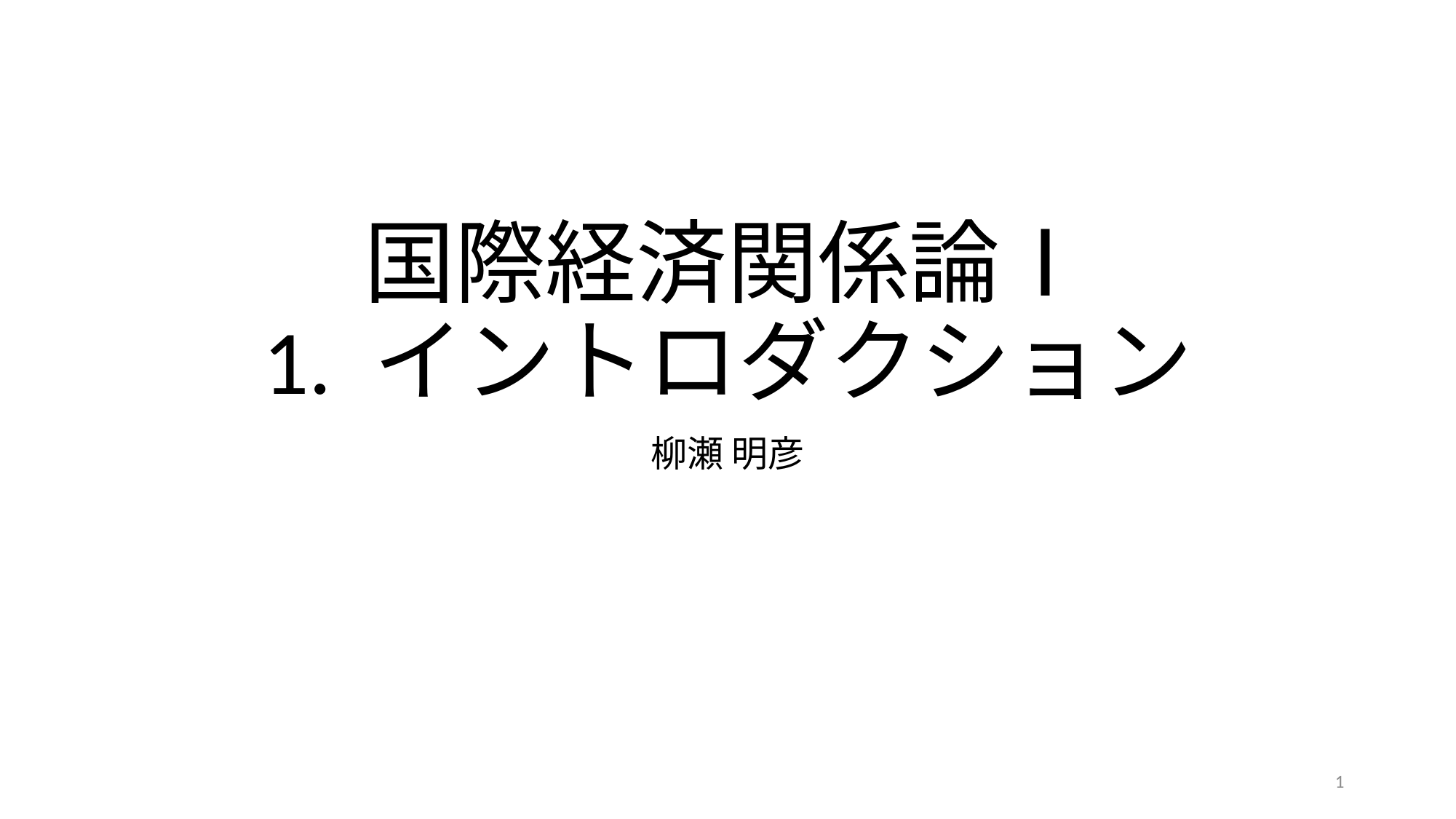

# 国際経済関係論Ⅰ 1. イントロダクション
柳瀬 明彦
1